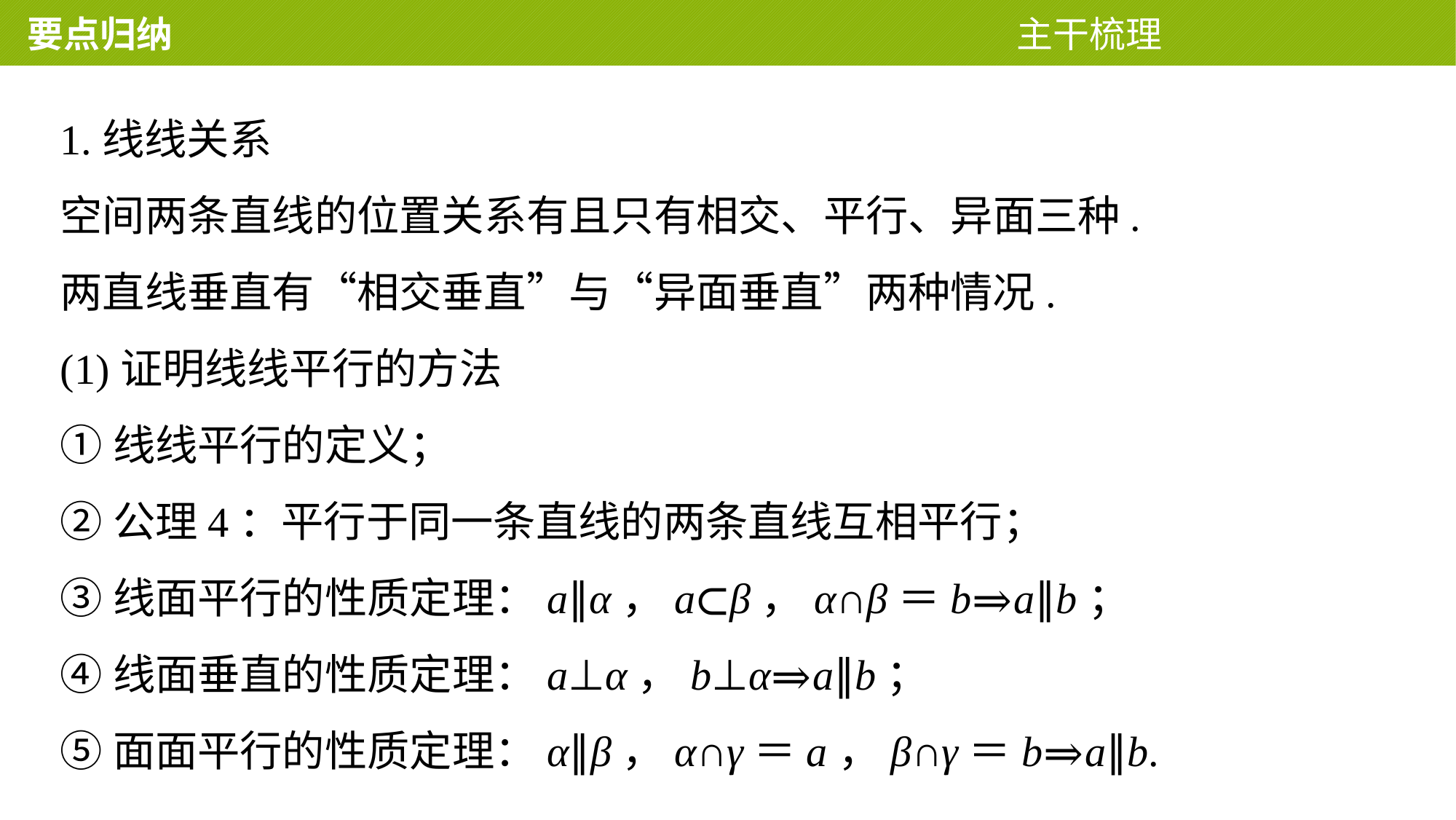

要点归纳                                                                                                       主干梳理
1.线线关系
空间两条直线的位置关系有且只有相交、平行、异面三种.
两直线垂直有“相交垂直”与“异面垂直”两种情况.
(1)证明线线平行的方法
①线线平行的定义；
②公理4：平行于同一条直线的两条直线互相平行；
③线面平行的性质定理：a∥α，a⊂β，α∩β＝b⇒a∥b；
④线面垂直的性质定理：a⊥α，b⊥α⇒a∥b；
⑤面面平行的性质定理：α∥β，α∩γ＝a，β∩γ＝b⇒a∥b.